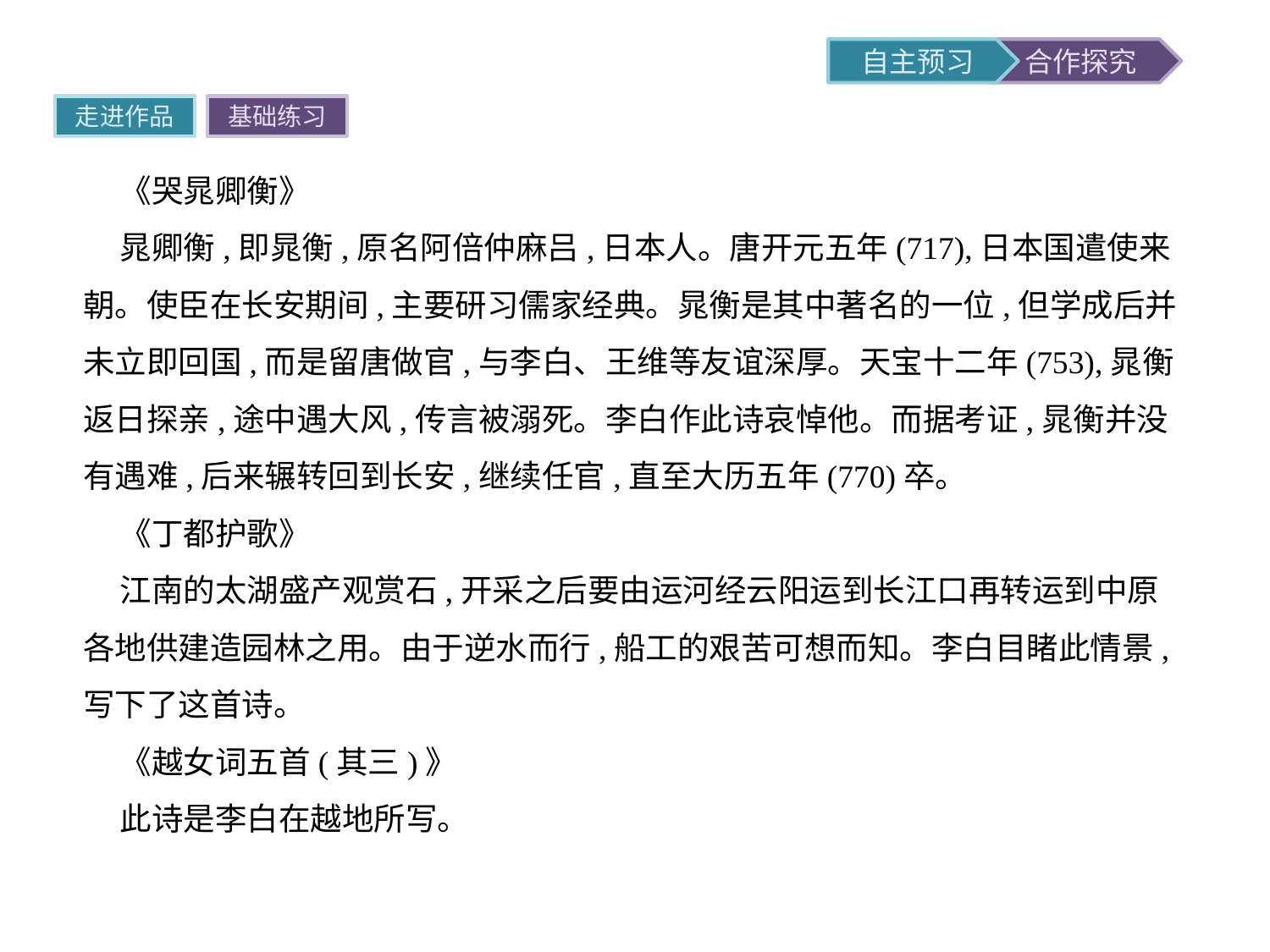

走进作品
基础练习
《哭晁卿衡》
晁卿衡,即晁衡,原名阿倍仲麻吕,日本人。唐开元五年(717),日本国遣使来朝。使臣在长安期间,主要研习儒家经典。晁衡是其中著名的一位,但学成后并未立即回国,而是留唐做官,与李白、王维等友谊深厚。天宝十二年(753),晁衡返日探亲,途中遇大风,传言被溺死。李白作此诗哀悼他。而据考证,晁衡并没有遇难,后来辗转回到长安,继续任官,直至大历五年(770)卒。
《丁都护歌》
江南的太湖盛产观赏石,开采之后要由运河经云阳运到长江口再转运到中原各地供建造园林之用。由于逆水而行,船工的艰苦可想而知。李白目睹此情景,写下了这首诗。
《越女词五首(其三)》
此诗是李白在越地所写。